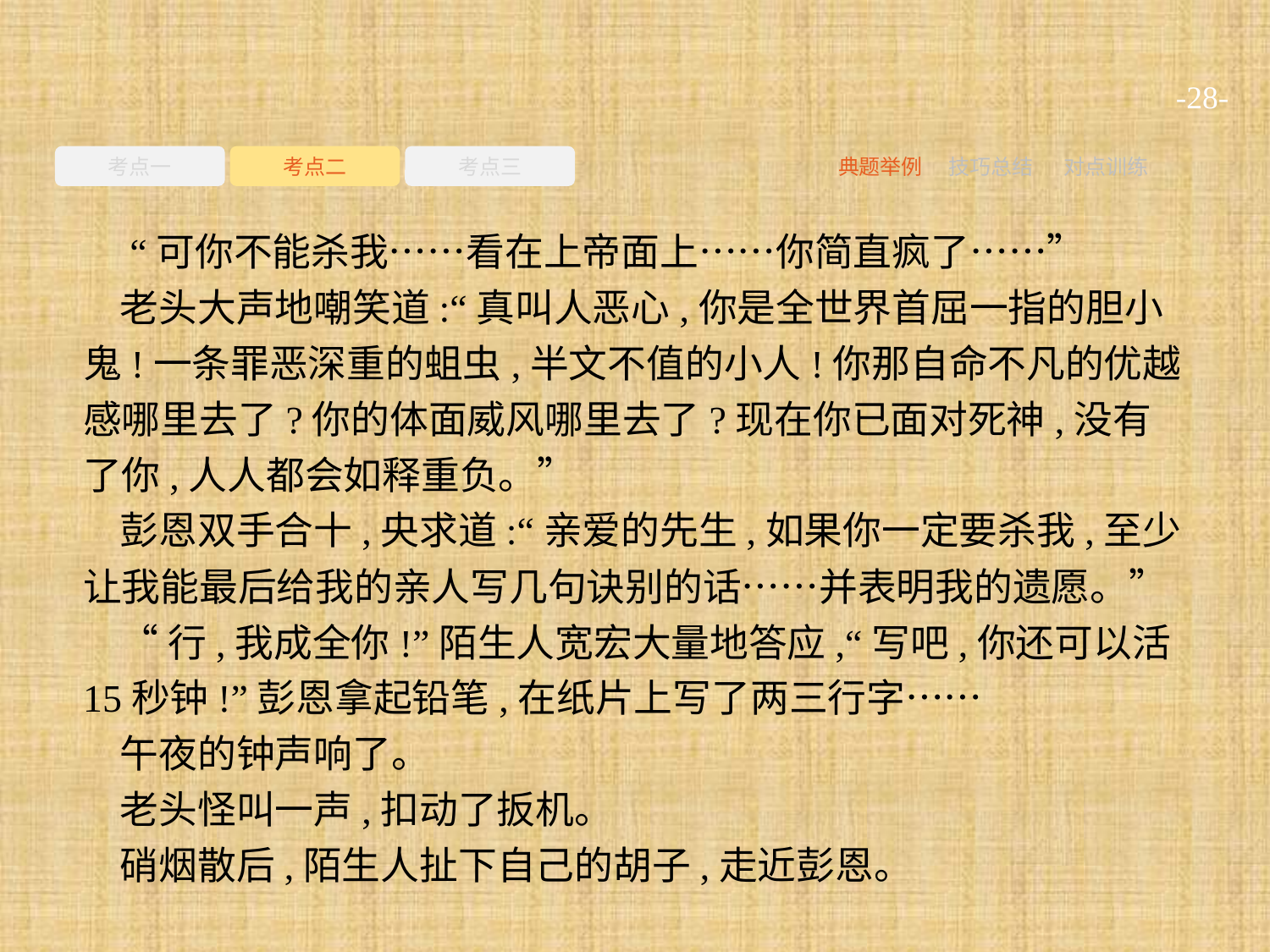

-28-
考点一
考点二
考点三
典题举例
技巧总结
对点训练
 “可你不能杀我……看在上帝面上……你简直疯了……”
老头大声地嘲笑道:“真叫人恶心,你是全世界首屈一指的胆小鬼!一条罪恶深重的蛆虫,半文不值的小人!你那自命不凡的优越感哪里去了?你的体面威风哪里去了?现在你已面对死神,没有了你,人人都会如释重负。”
彭恩双手合十,央求道:“亲爱的先生,如果你一定要杀我,至少让我能最后给我的亲人写几句诀别的话……并表明我的遗愿。”
“行,我成全你!”陌生人宽宏大量地答应,“写吧,你还可以活15秒钟!”彭恩拿起铅笔,在纸片上写了两三行字……
午夜的钟声响了。
老头怪叫一声,扣动了扳机。
硝烟散后,陌生人扯下自己的胡子,走近彭恩。